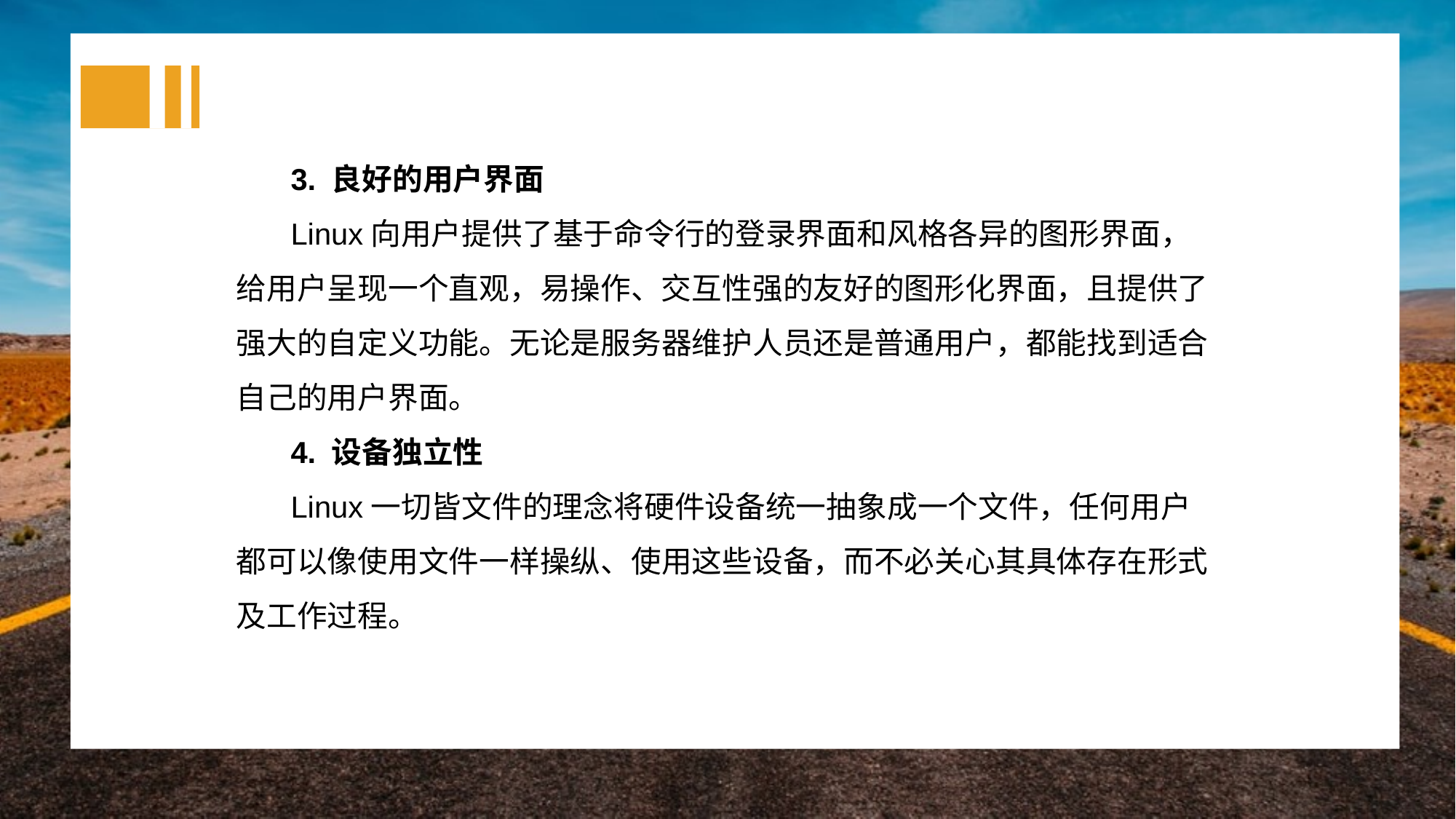

3. 良好的用户界面
Linux向用户提供了基于命令行的登录界面和风格各异的图形界面，给用户呈现一个直观，易操作、交互性强的友好的图形化界面，且提供了强大的自定义功能。无论是服务器维护人员还是普通用户，都能找到适合自己的用户界面。
4. 设备独立性
Linux一切皆文件的理念将硬件设备统一抽象成一个文件，任何用户都可以像使用文件一样操纵、使用这些设备，而不必关心其具体存在形式及工作过程。